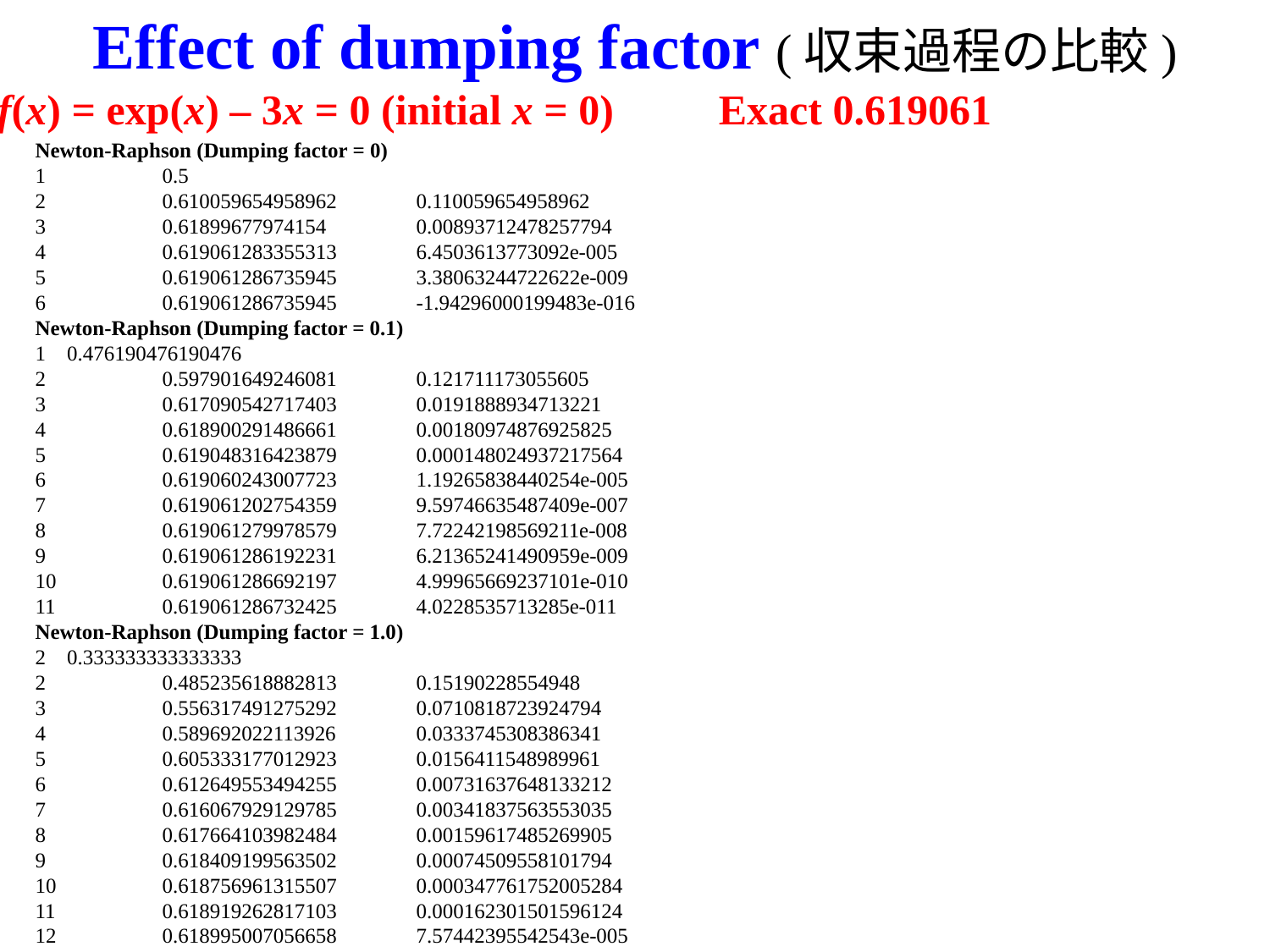

Effect of dumping factor (収束過程の比較)
f(x) = exp(x) – 3x = 0 (initial x = 0)　　Exact 0.619061
Newton-Raphson (Dumping factor = 0)
1	0.5
2	0.610059654958962	0.110059654958962
3	0.61899677974154	0.00893712478257794
4	0.619061283355313	6.4503613773092e-005
5	0.619061286735945	3.38063244722622e-009
6	0.619061286735945	-1.94296000199483e-016
Newton-Raphson (Dumping factor = 0.1)
0.476190476190476
2	0.597901649246081	0.121711173055605
3	0.617090542717403	0.0191888934713221
4	0.618900291486661	0.00180974876925825
5	0.619048316423879	0.000148024937217564
6	0.619060243007723	1.19265838440254e-005
7	0.619061202754359 	9.59746635487409e-007
8	0.619061279978579	7.72242198569211e-008
9	0.619061286192231	6.21365241490959e-009
10	0.619061286692197	4.99965669237101e-010
11	0.619061286732425	4.0228535713285e-011
Newton-Raphson (Dumping factor = 1.0)
0.333333333333333
2	0.485235618882813	0.15190228554948
3	0.556317491275292	0.0710818723924794
4	0.589692022113926	0.0333745308386341
5	0.605333177012923	0.0156411548989961
6	0.612649553494255	0.00731637648133212
7	0.616067929129785	0.00341837563553035
8	0.617664103982484	0.00159617485269905
9	0.618409199563502	0.00074509558101794
10	0.618756961315507	0.000347761752005284
11	0.618919262817103	0.000162301501596124
12	0.618995007056658	7.57442395542543e-005
13	0.619030355500237	3.53484435796756e-005
14	0.619046851855444	1.64963552070255e-005
15	0.619054550323461	7.69846801636556e-006
16	0.619058143015321	3.59269186005107e-006
17	0.619059819637962	1.67662264164844e-006
18	0.619060602077057	7.82439094491156e-007
19	0.619060967222337	3.65145279621982e-007
20	 0.619061137626738	1.70404401849186e-007
21	0.619061217150316	7.95235781565464e-008
22	0.61906125426203 	3.71117137244393e-008
23	0.619061271581161	1.73191312594282e-008
24	0.619061279663577	8.08241600165667e-009
25	0.619061283435444	3.77186631653624e-009
26	0.619061285195682	1.76023798493846e-009
27	0.619061286017142	8.21460096532513e-010
28	0.619061286400497	3.83355443989238e-010
29	0.6190612865794 	1.78902585357646e-010
30	0.619061286662889	8.34894067972632e-011
Newton-Raphson (数値微分 (dx = 0.1), Dumping factor = 0)
1	0.500417222909252	0.500417222909252
2	0.61033946558968	0.109922242680428
3	0.619023693448297	0.00868422785861678
4	0.619061387723266	3.76942749687479e-005
5	0.619061286461533	-1.01261732612169e-007
6	0.619061286736691	2.75157452514368e-010
7	0.619061286735943	-7.473446448191e-013
セカント法 (dx 初期値 = 0.1, Dumping factor = 0)
1	0.513270395837659	0.413270395837659
2	0.593526578177693	0.0802561823400344
3	0.617155820423378	0.0236292422456848
4	0.6190229584543	0.00186713803092184
5	0.619061227524883	3.82690705827075e-005
6	0.619061286734101	5.92092186576008e-008
7	0.619061286735945	1.84386895032945e-012
二分法
0	0.5	1
1	0.5	0.75	1	: f=-0.132999983387325
2	0.5	0.625 	0.75	: f=-0.00675404256777767
3	0.5	0.5625	0.625	: f=0.0675546569602985
4	0.5625	0.59375 	0.625	: f=0.0295160721193872
5	0.59375	0.609375	0.625	: f=0.0111564885417808
6	0.609375	0.6171875	0.625	: f=0.00214465204643433
7	0.6171875	0.62109375 	0.625	: f=-0.00231889329475243
8	0.6171875	0.619140625	0.62109375	: f=-9.06632034327615e-005
9	0.6171875	0.6181640625	0.619140625	: f=0.00102610964135863
10	0.6181640625	0.61865234375	0.619140625	: f=0.00046750191590883
11	0.61865234375	0.618896484375	0.619140625	: f=0.000188364016966425
12	0.618896484375	0.6190185546875	0.619140625	: f=4.88365702602245e-005
13	0.6190185546875	0.61907958984375	0.619140625	: f=-2.09167759241957e-005
14	0.6190185546875	0.619049072265625	0.61907958984375	: f=1.39590323600114e-005
15	0.619049072265625	0.619064331054688	0.61907958984375	: f=-3.47908798747909e-006
16	0.619049072265625	0.619056701660156	0.619064331054688	: f=5.23991813539126e-006
17	0.619056701660156	0.619060516357422	0.619064331054688	: f=8.80401561209609e-007
18	0.619060516357422	0.619062423706055	0.619064331054688	: f=-1.29934659121034e-006
19	0.619060516357422	0.619061470031738	0.619062423706055	: f=-2.09473359547019e-007
20	0.619060516357422	0.61906099319458	0.619061470031738	: f=3.35463889777898e-007
21	0.61906099319458	0.619061231613159	0.619061470031738	: f=6.29952121578015e-008
22	0.619061231613159	0.619061350822449	0.619061470031738	: f=-7.32390867952404e-008
23	0.619061231613159	0.619061291217804	0.619061350822449	: f=-5.12194064938853e-009
24	0.619061231613159	0.619061261415482	0.619061291217804	: f=2.89366350880726e-008
25	0.619061261415482	0.619061276316643	0.619061291217804	: f=1.19073468862752e-008
26	0.619061276316643	0.619061283767223	0.619061291217804	: f=3.39270322946561e-009
27	0.619061283767223	0.619061287492514	0.619061291217804	: f=-8.64618820983765e-010
28	0.619061283767223	0.619061285629869	0.619061287492514	: f=1.26404220424092e-009
29	0.619061285629869	0.619061286561191	0.619061287492514	: f=1.99711802650882e-010
30	0.619061286561191	0.619061287026852	0.619061287492514	: f=-3.32453398144139e-010
31	0.619061286561191	0.619061286794022	0.619061287026852	: f=-6.63709087689313e-011